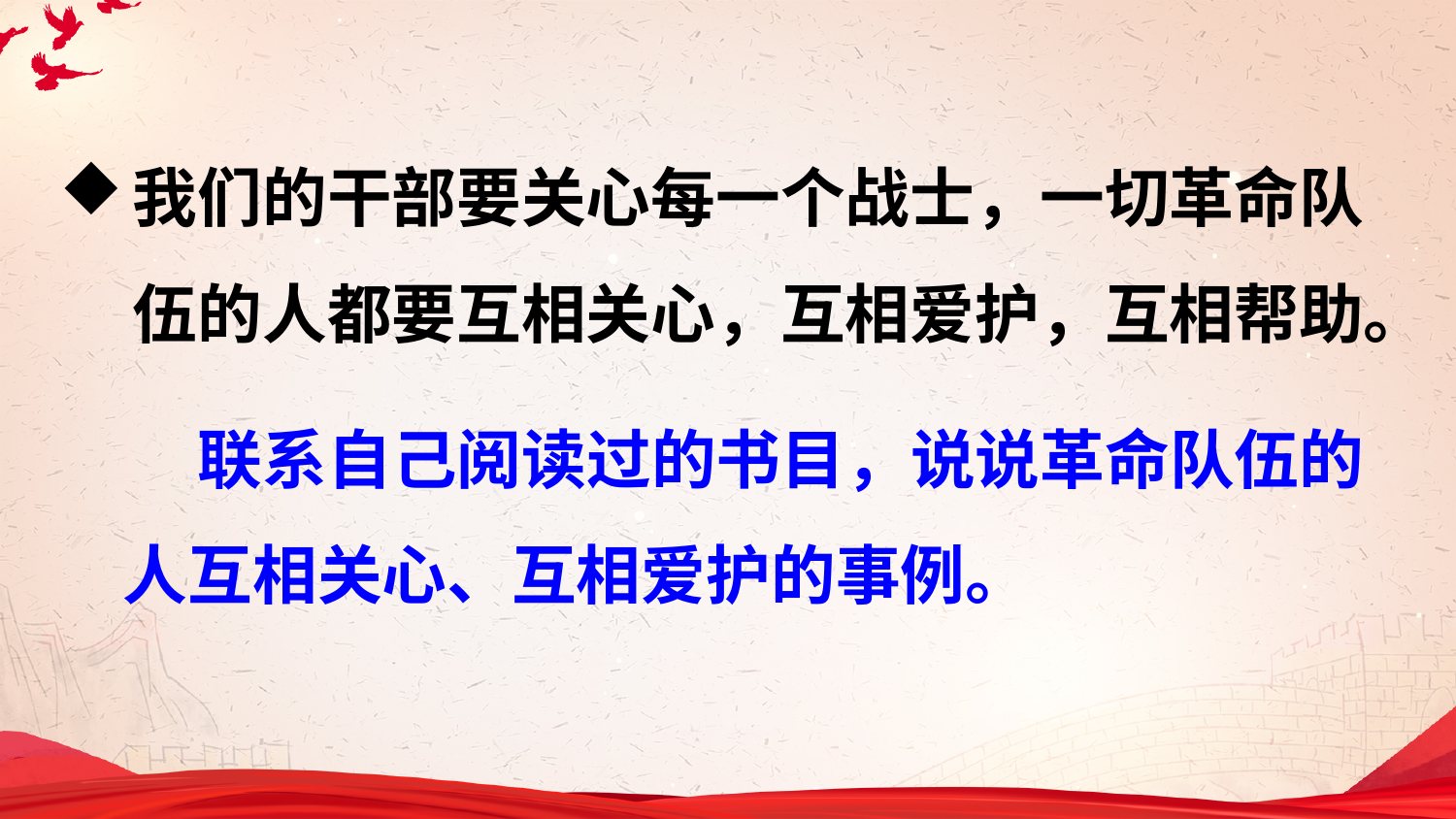

我们的干部要关心每一个战士，一切革命队伍的人都要互相关心，互相爱护，互相帮助。
    联系自己阅读过的书目，说说革命队伍的人互相关心、互相爱护的事例。